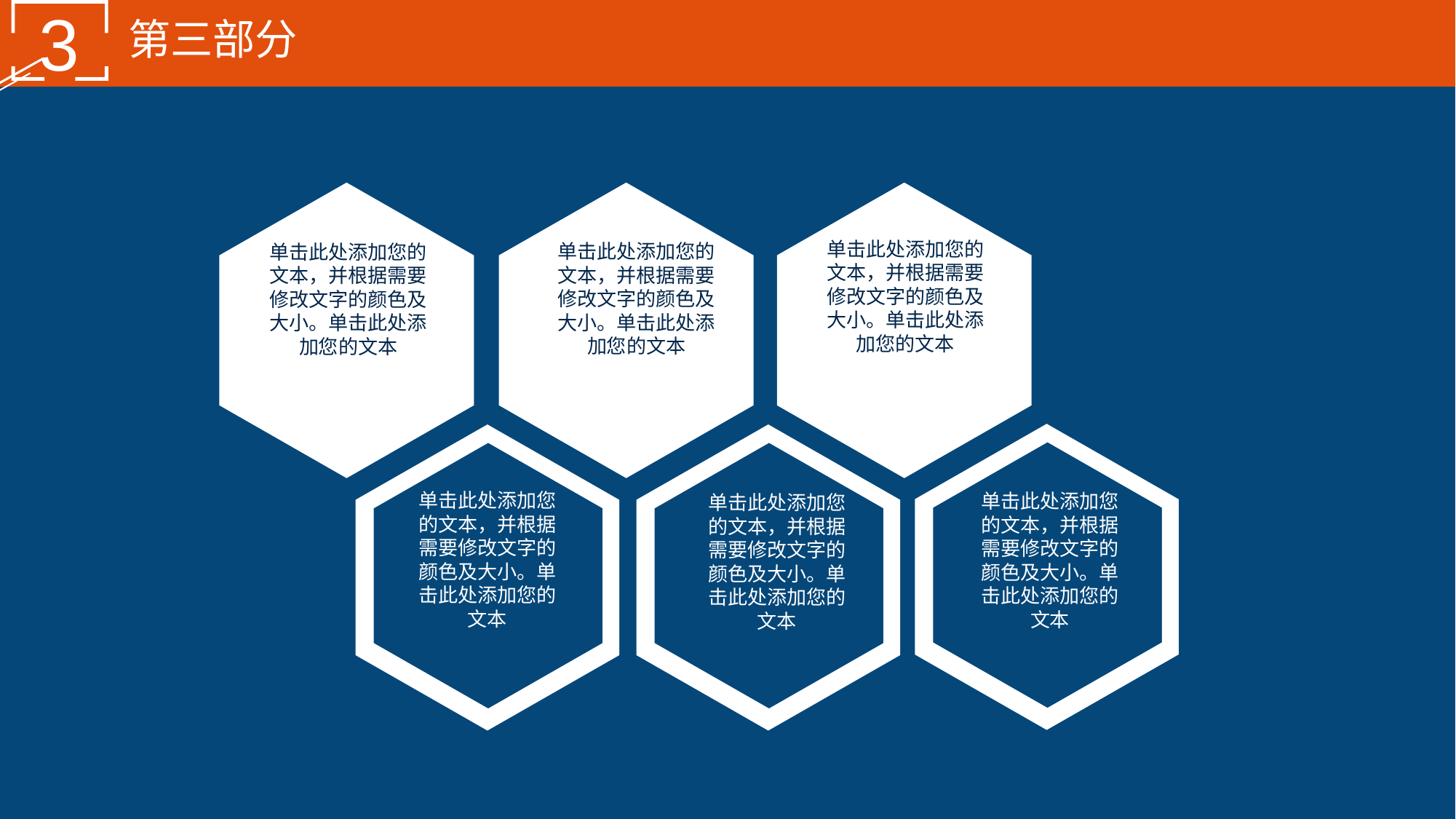

3

第三部分

单击此处添加您的文本，并根据需要修改文字的颜色及大小。单击此处添加您的文本
单击此处添加您的文本，并根据需要修改文字的颜色及大小。单击此处添加您的文本
单击此处添加您的文本，并根据需要修改文字的颜色及大小。单击此处添加您的文本

单击此处添加您的文本，并根据需要修改文字的颜色及大小。单击此处添加您的文本
单击此处添加您的文本，并根据需要修改文字的颜色及大小。单击此处添加您的文本
单击此处添加您的文本，并根据需要修改文字的颜色及大小。单击此处添加您的文本